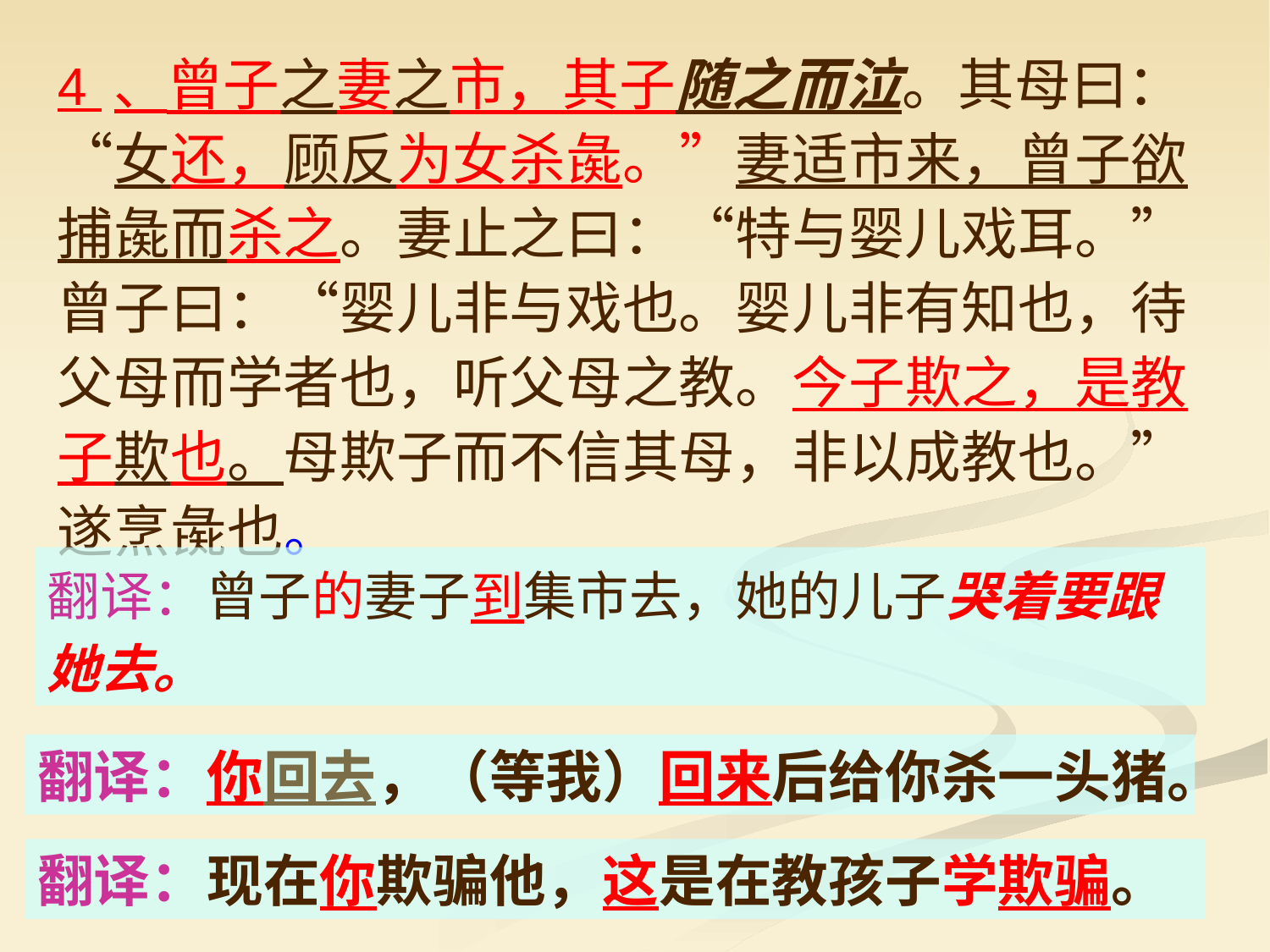

4 、曾子之妻之市，其子随之而泣。其母曰：“女还，顾反为女杀彘。”妻适市来，曾子欲捕彘而杀之。妻止之曰：“特与婴儿戏耳。”曾子曰：“婴儿非与戏也。婴儿非有知也，待父母而学者也，听父母之教。今子欺之，是教子欺也。母欺子而不信其母，非以成教也。”遂烹彘也。
翻译：曾子的妻子到集市去，她的儿子哭着要跟她去。
翻译：你回去，（等我）回来后给你杀一头猪。
翻译：现在你欺骗他，这是在教孩子学欺骗。